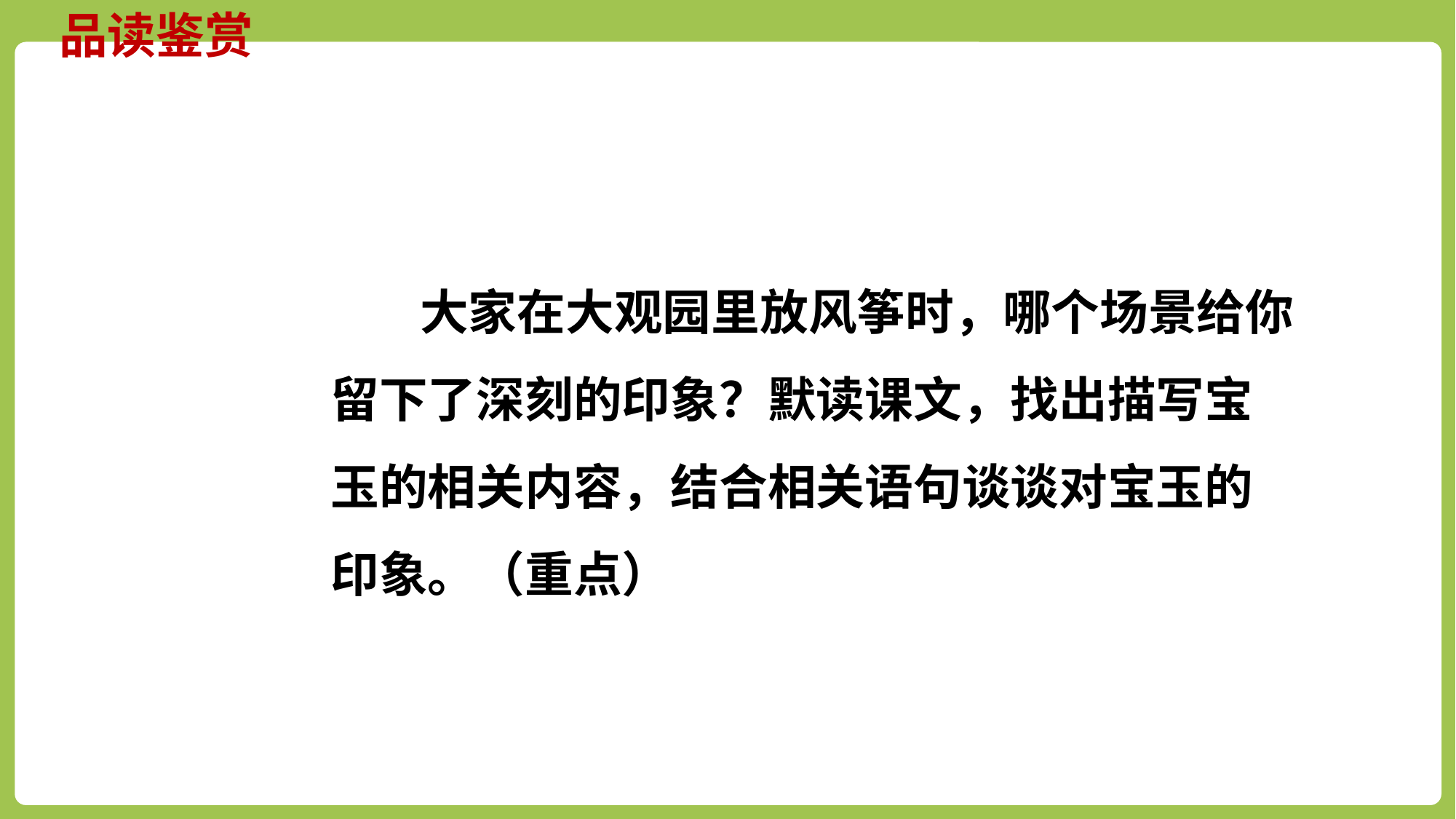

品读鉴赏
       大家在大观园里放风筝时，哪个场景给你留下了深刻的印象？默读课文，找出描写宝玉的相关内容，结合相关语句谈谈对宝玉的印象。（重点）